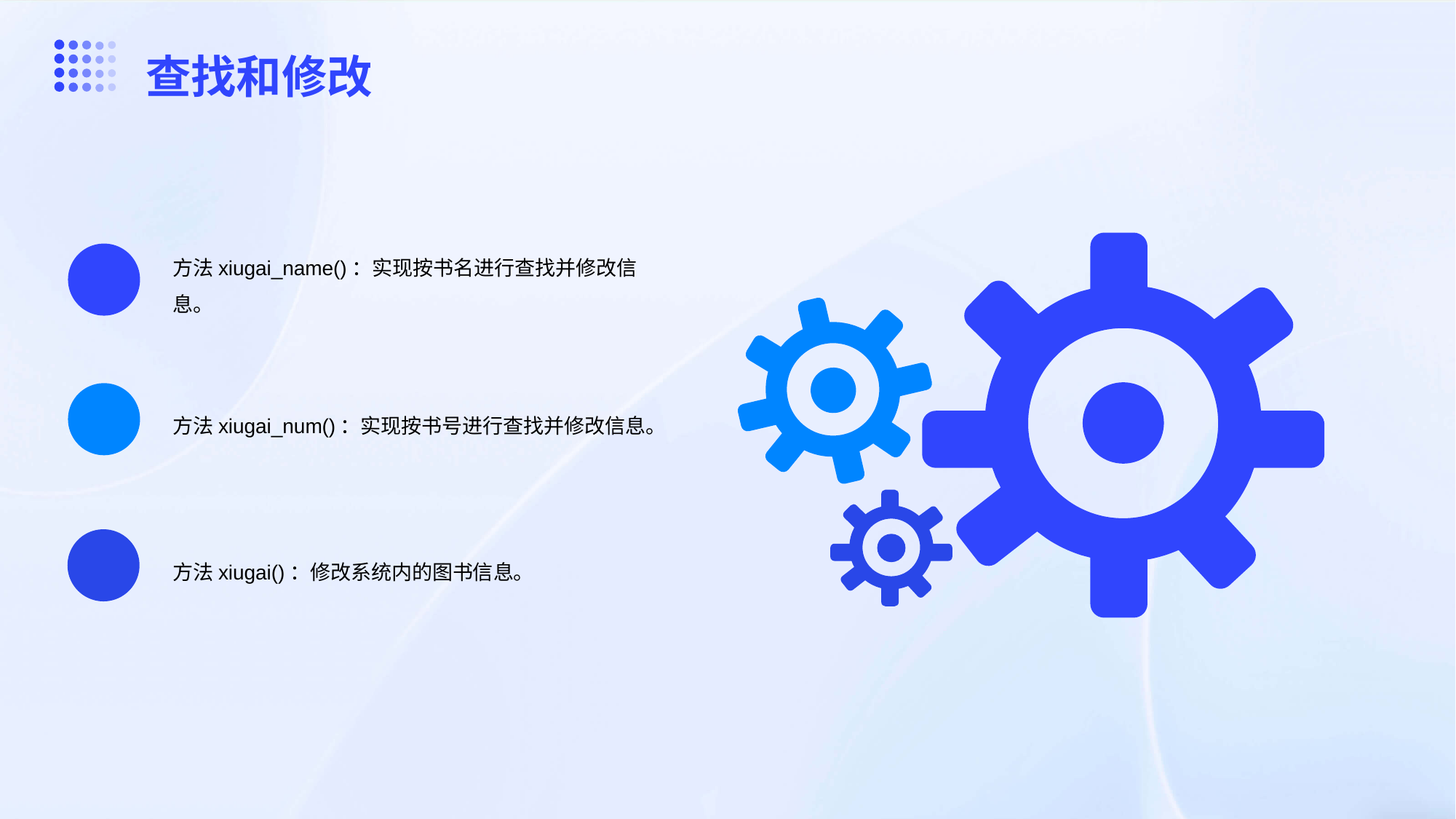

查找和修改

方法xiugai_name()：实现按书名进行查找并修改信息。

01

方法xiugai_num()：实现按书号进行查找并修改信息。

02

方法xiugai()：修改系统内的图书信息。

03